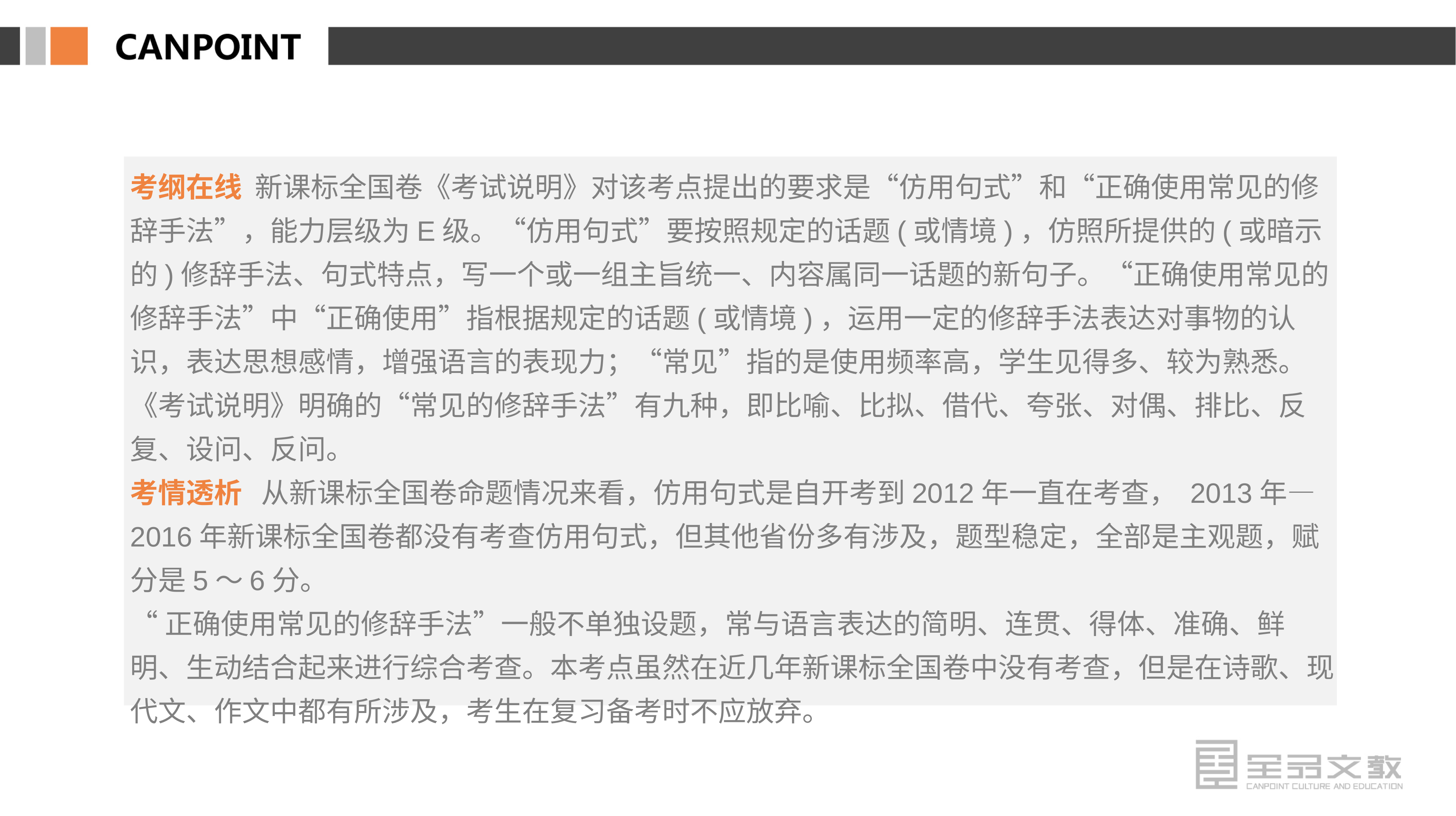

考纲在线  新课标全国卷《考试说明》对该考点提出的要求是“仿用句式”和“正确使用常见的修辞手法”，能力层级为E级。“仿用句式”要按照规定的话题(或情境)，仿照所提供的(或暗示的)修辞手法、句式特点，写一个或一组主旨统一、内容属同一话题的新句子。“正确使用常见的修辞手法”中“正确使用”指根据规定的话题(或情境)，运用一定的修辞手法表达对事物的认识，表达思想感情，增强语言的表现力；“常见”指的是使用频率高，学生见得多、较为熟悉。《考试说明》明确的“常见的修辞手法”有九种，即比喻、比拟、借代、夸张、对偶、排比、反复、设问、反问。
考情透析   从新课标全国卷命题情况来看，仿用句式是自开考到2012年一直在考查， 2013年—2016年新课标全国卷都没有考查仿用句式，但其他省份多有涉及，题型稳定，全部是主观题，赋分是5～6分。
“正确使用常见的修辞手法”一般不单独设题，常与语言表达的简明、连贯、得体、准确、鲜明、生动结合起来进行综合考查。本考点虽然在近几年新课标全国卷中没有考查，但是在诗歌、现代文、作文中都有所涉及，考生在复习备考时不应放弃。